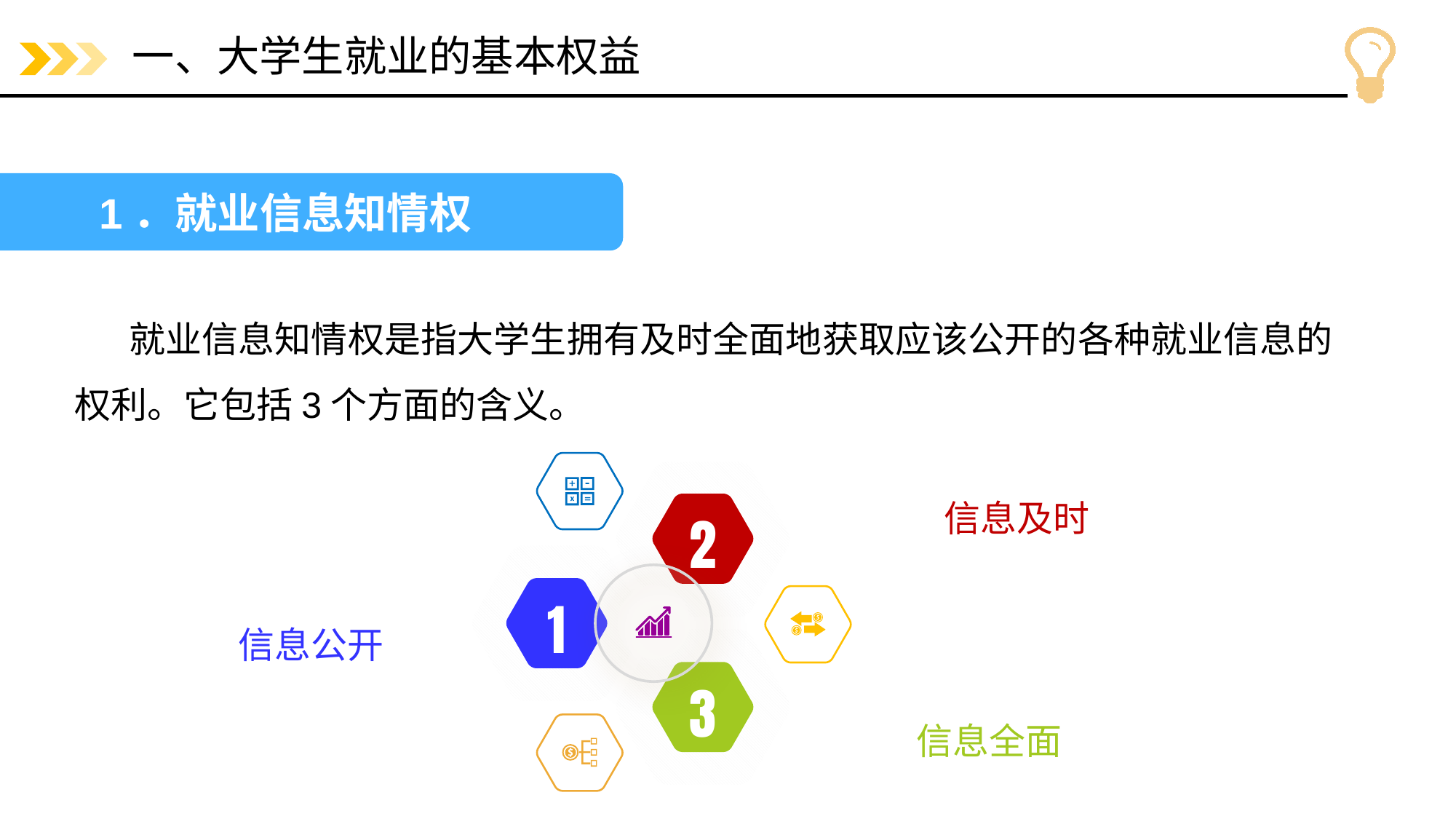

4
# 一、大学生就业的基本权益
1．就业信息知情权
就业信息知情权是指大学生拥有及时全面地获取应该公开的各种就业信息的权利。它包括3个方面的含义。

信息及时

2

1

信息公开

3
信息全面